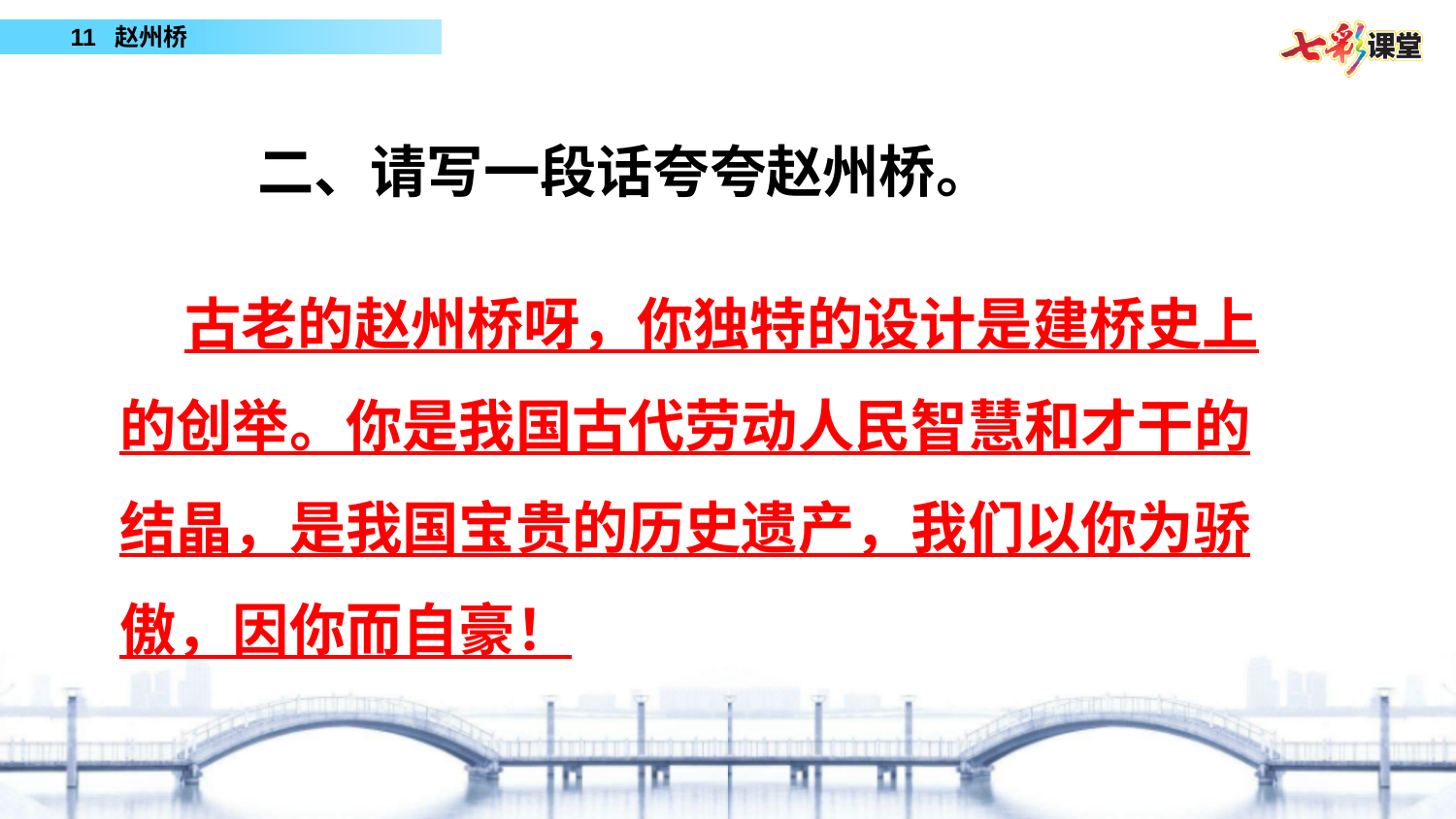

二、请写一段话夸夸赵州桥。
    古老的赵州桥呀，你独特的设计是建桥史上的创举。你是我国古代劳动人民智慧和才干的结晶，是我国宝贵的历史遗产，我们以你为骄傲，因你而自豪！